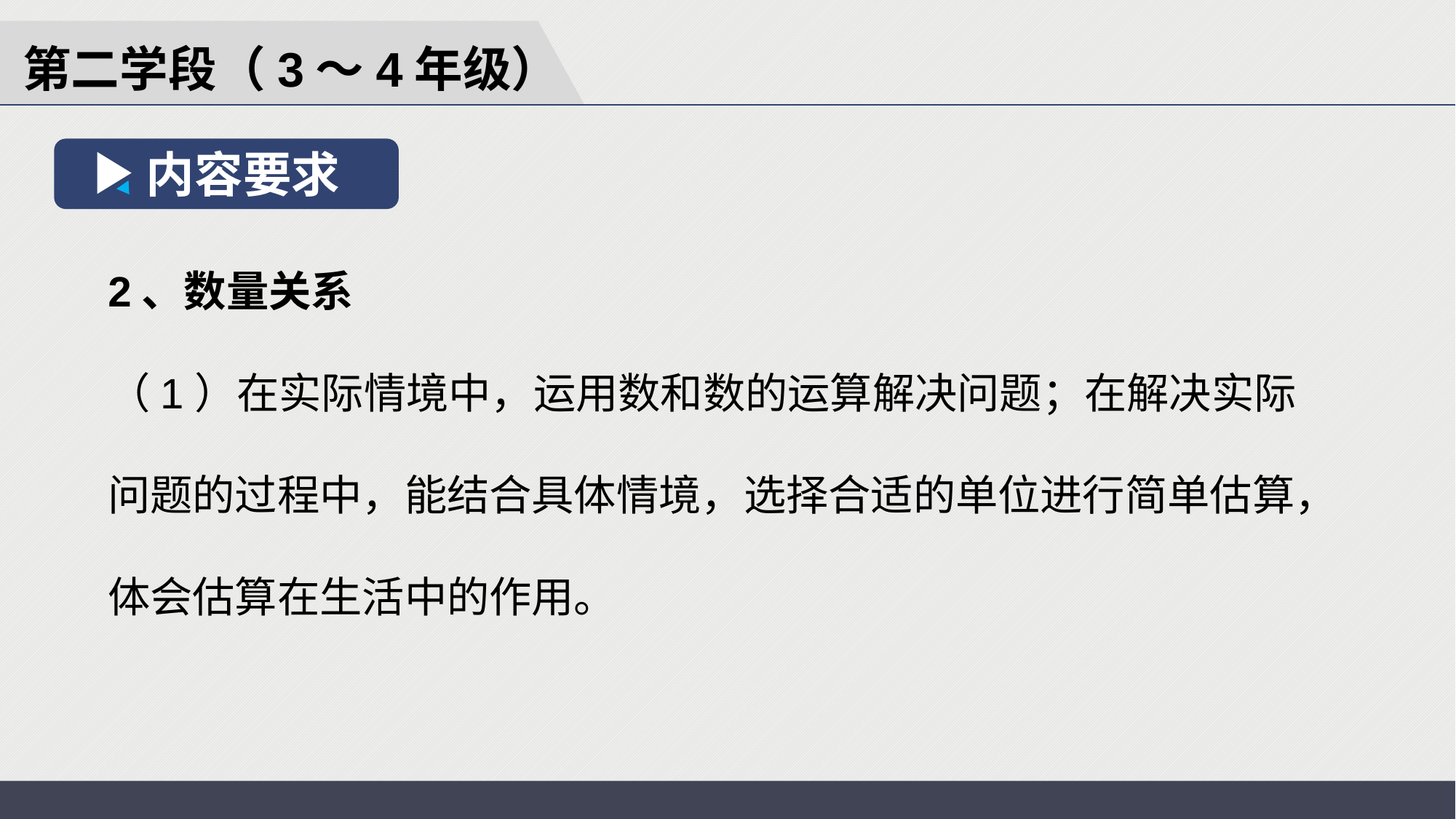

第二学段（3～4年级）
内容要求

2、数量关系
（1）在实际情境中，运用数和数的运算解决问题；在解决实际问题的过程中，能结合具体情境，选择合适的单位进行简单估算，体会估算在生活中的作用。